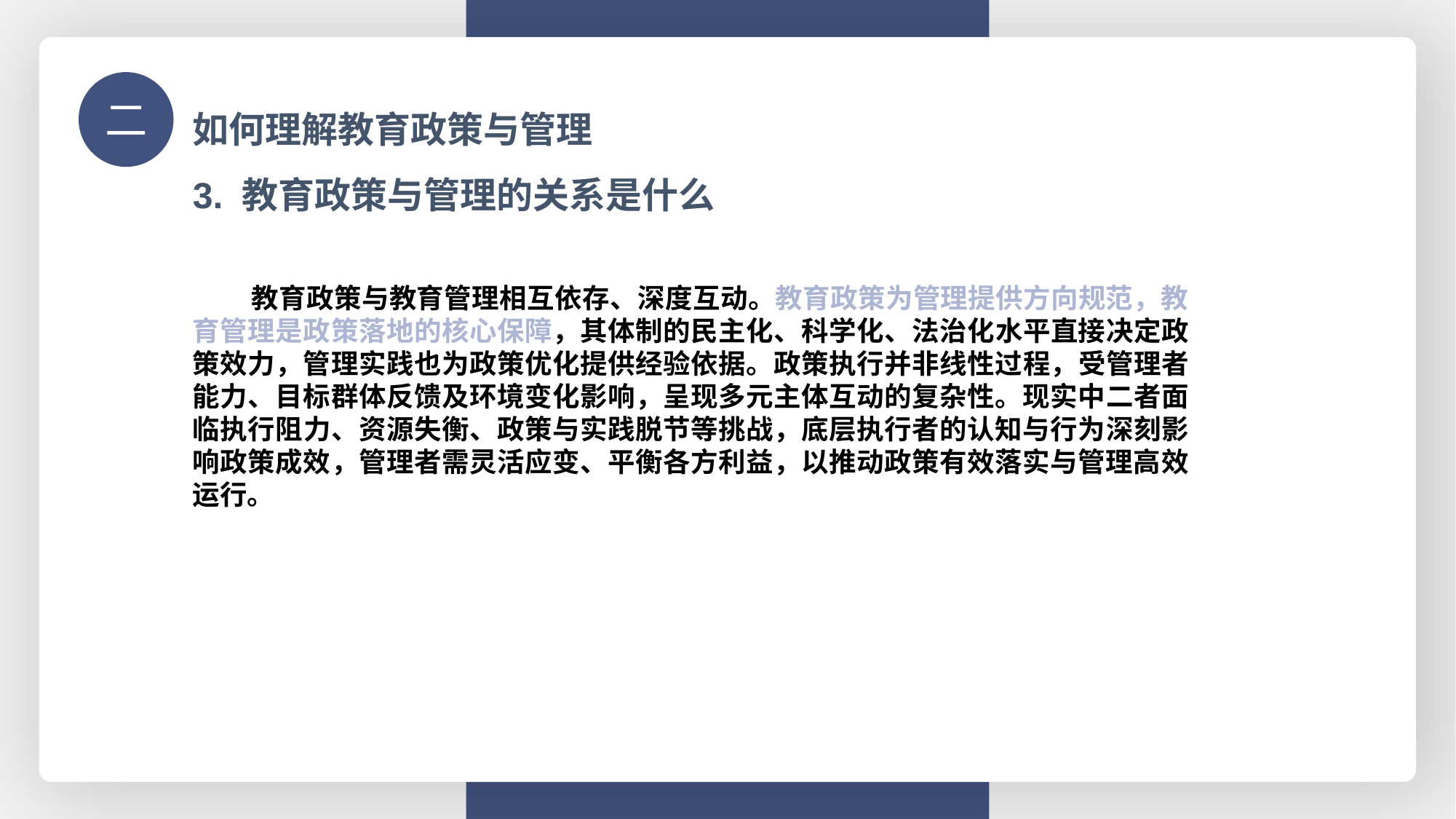

如何理解教育政策与管理
二
3. 教育政策与管理的关系是什么
        教育政策与教育管理相互依存、深度互动。教育政策为管理提供方向规范，教育管理是政策落地的核心保障，其体制的民主化、科学化、法治化水平直接决定政策效力，管理实践也为政策优化提供经验依据。政策执行并非线性过程，受管理者能力、目标群体反馈及环境变化影响，呈现多元主体互动的复杂性。现实中二者面临执行阻力、资源失衡、政策与实践脱节等挑战，底层执行者的认知与行为深刻影响政策成效，管理者需灵活应变、平衡各方利益，以推动政策有效落实与管理高效运行。